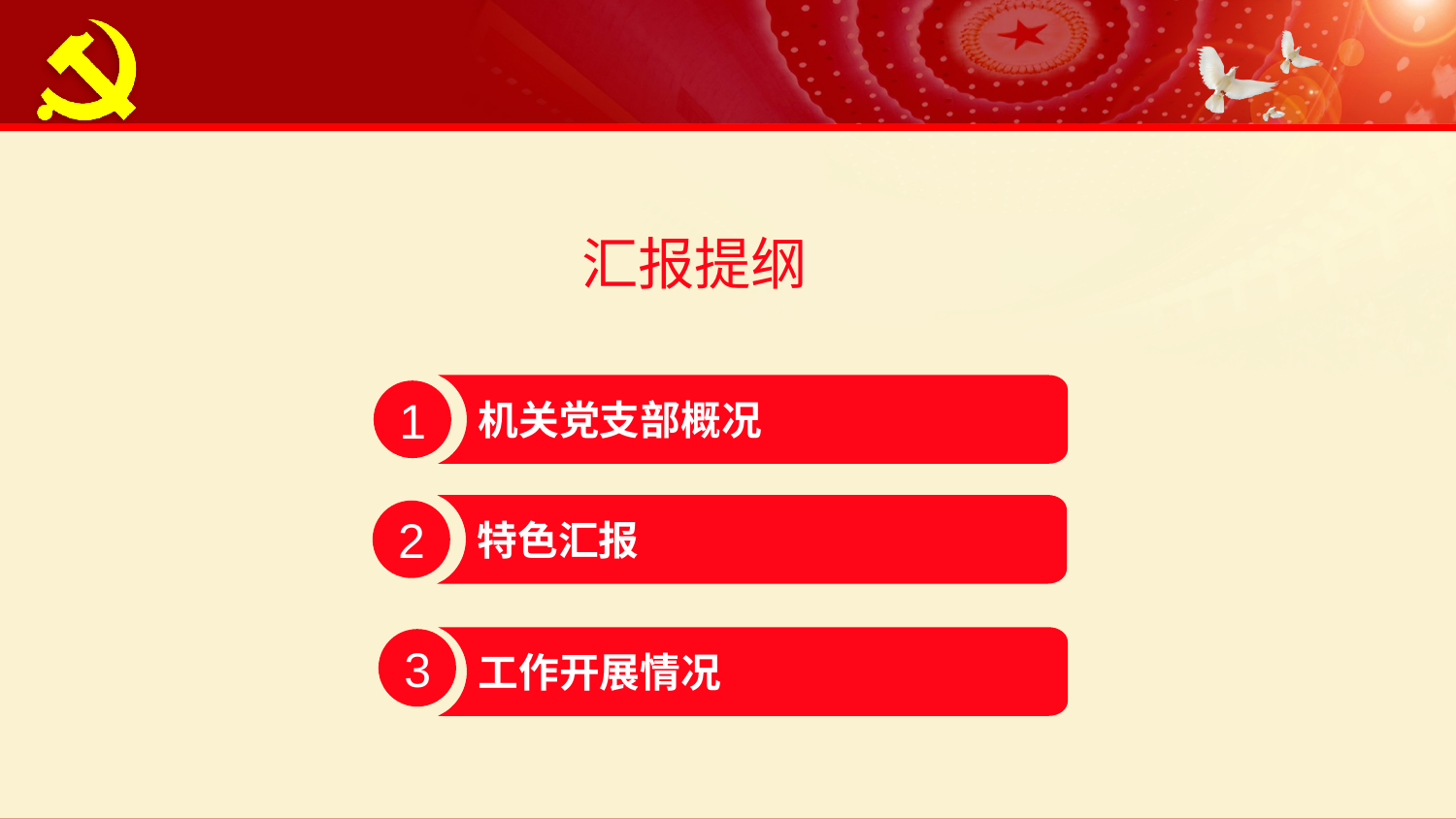

汇报提纲
机关党支部概况
1
特色汇报
2
工作开展情况
3